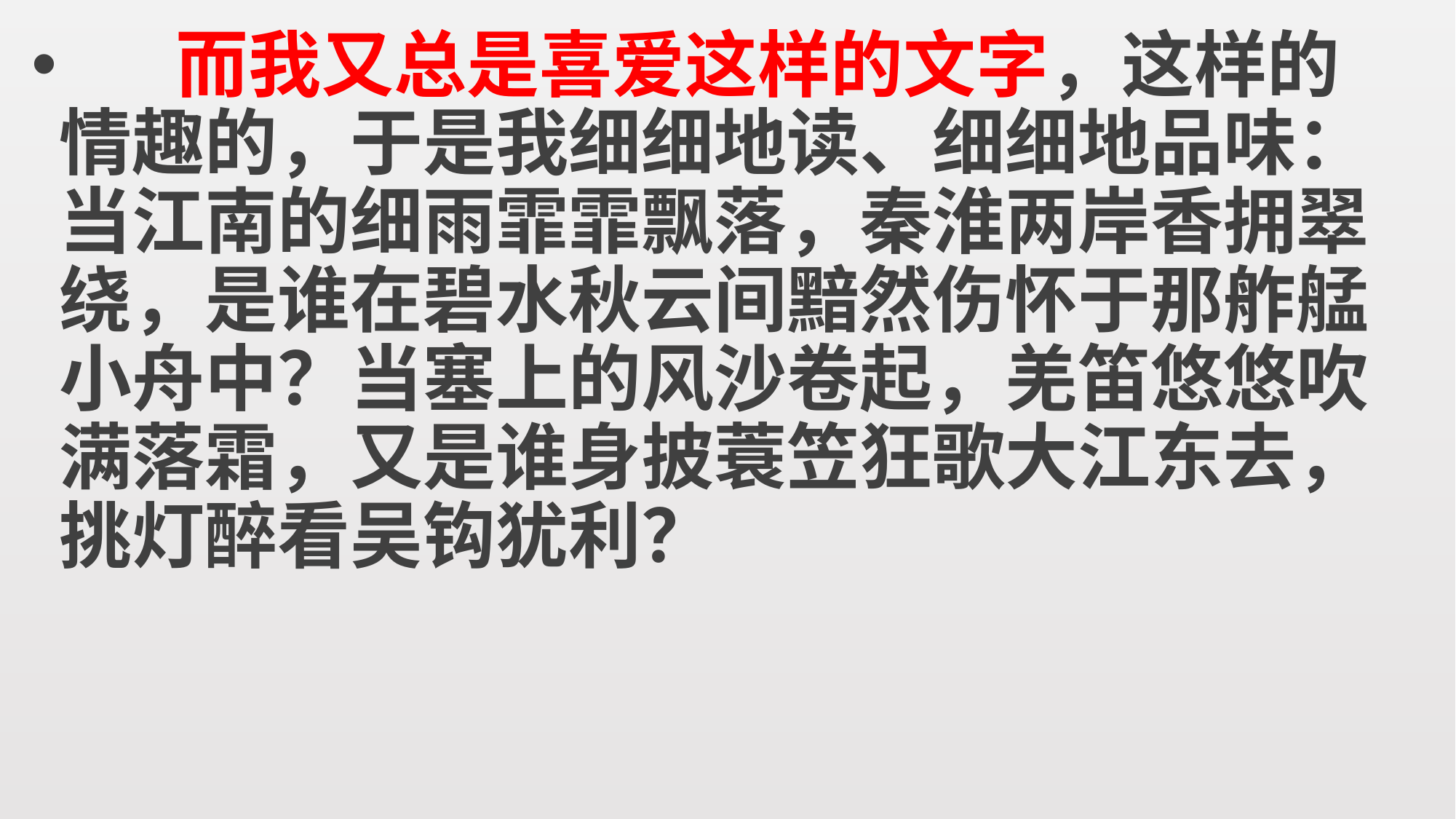

而我又总是喜爱这样的文字，这样的情趣的，于是我细细地读、细细地品味：当江南的细雨霏霏飘落，秦淮两岸香拥翠绕，是谁在碧水秋云间黯然伤怀于那舴艋小舟中？当塞上的风沙卷起，羌笛悠悠吹满落霜，又是谁身披蓑笠狂歌大江东去，挑灯醉看吴钩犹利？